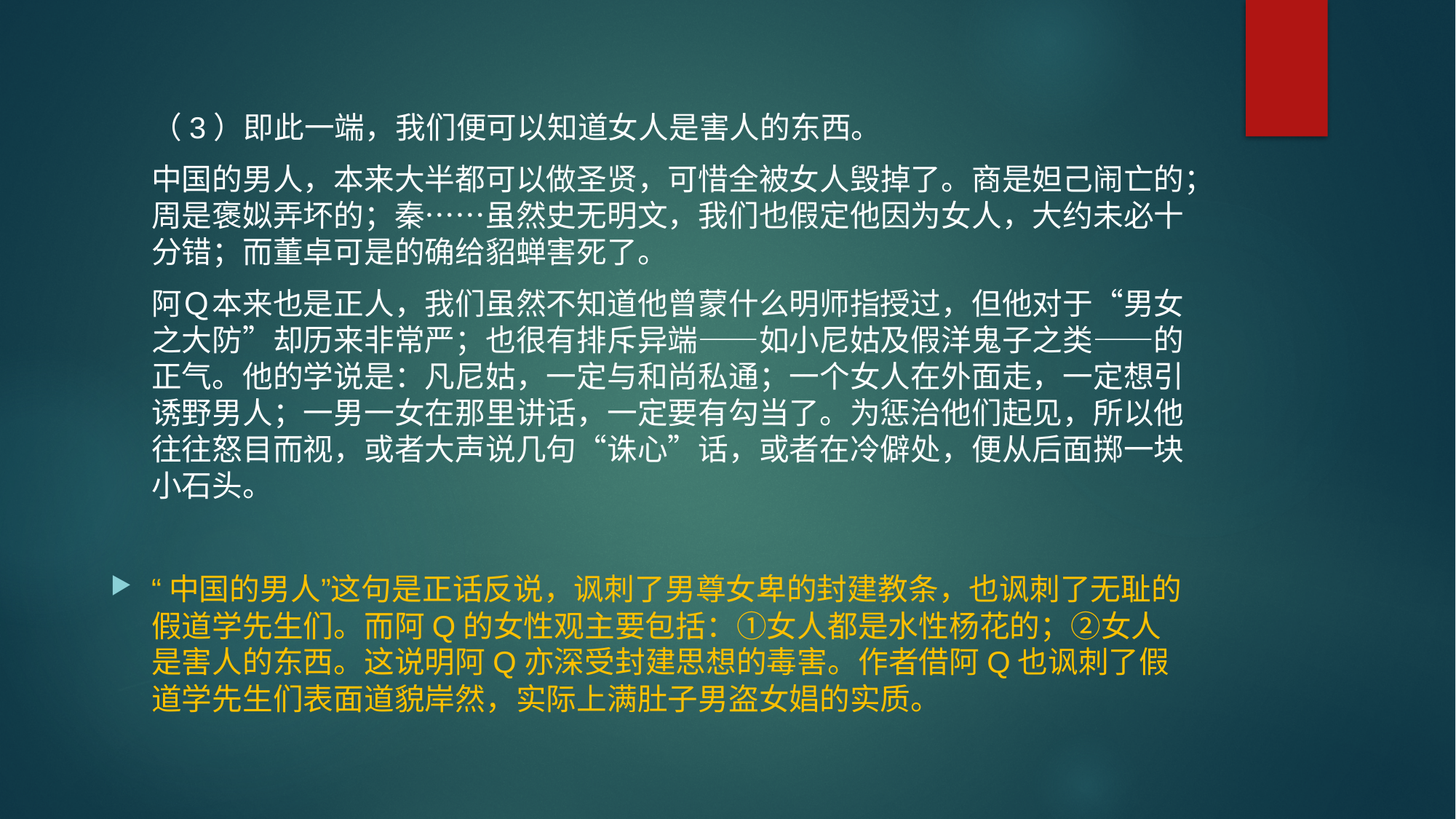

（3）即此一端，我们便可以知道女人是害人的东西。
中国的男人，本来大半都可以做圣贤，可惜全被女人毁掉了。商是妲己闹亡的；周是褒姒弄坏的；秦……虽然史无明文，我们也假定他因为女人，大约未必十分错；而董卓可是的确给貂蝉害死了。
阿Ｑ本来也是正人，我们虽然不知道他曾蒙什么明师指授过，但他对于“男女之大防”却历来非常严；也很有排斥异端——如小尼姑及假洋鬼子之类——的正气。他的学说是：凡尼姑，一定与和尚私通；一个女人在外面走，一定想引诱野男人；一男一女在那里讲话，一定要有勾当了。为惩治他们起见，所以他往往怒目而视，或者大声说几句“诛心”话，或者在冷僻处，便从后面掷一块小石头。

“中国的男人”这句是正话反说，讽刺了男尊女卑的封建教条，也讽刺了无耻的假道学先生们。而阿Q的女性观主要包括：①女人都是水性杨花的；②女人是害人的东西。这说明阿Q亦深受封建思想的毒害。作者借阿Q也讽刺了假道学先生们表面道貌岸然，实际上满肚子男盗女娼的实质。